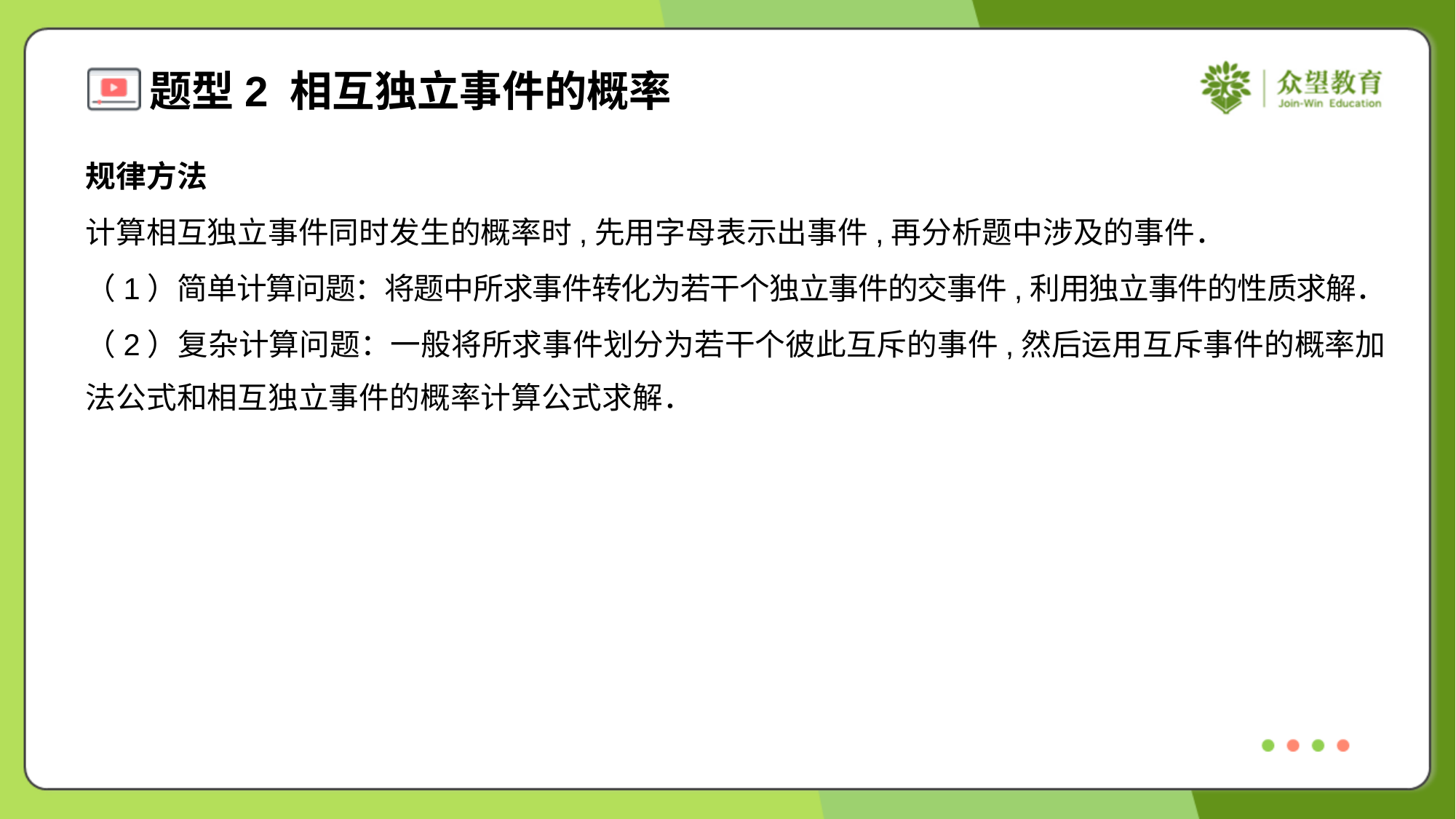

规律方法
计算相互独立事件同时发生的概率时,先用字母表示出事件,再分析题中涉及的事件．
（1）简单计算问题：将题中所求事件转化为若干个独立事件的交事件,利用独立事件的性质求解．
（2）复杂计算问题：一般将所求事件划分为若干个彼此互斥的事件,然后运用互斥事件的概率加
法公式和相互独立事件的概率计算公式求解．